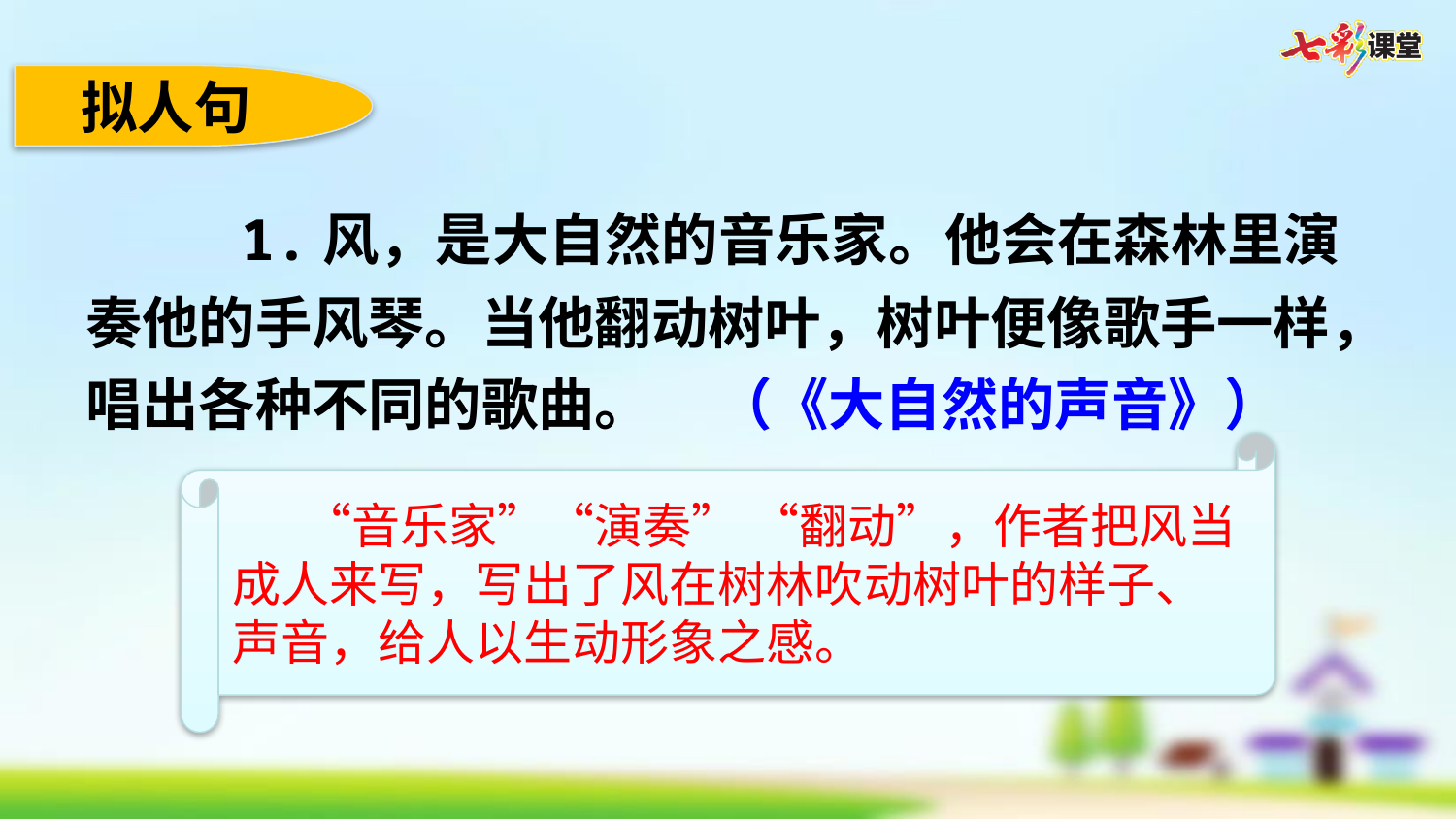

拟人句
    1.风，是大自然的音乐家。他会在森林里演奏他的手风琴。当他翻动树叶，树叶便像歌手一样，唱出各种不同的歌曲。     （《大自然的声音》）
　  “音乐家”“演奏” “翻动”，作者把风当成人来写，写出了风在树林吹动树叶的样子、声音，给人以生动形象之感。